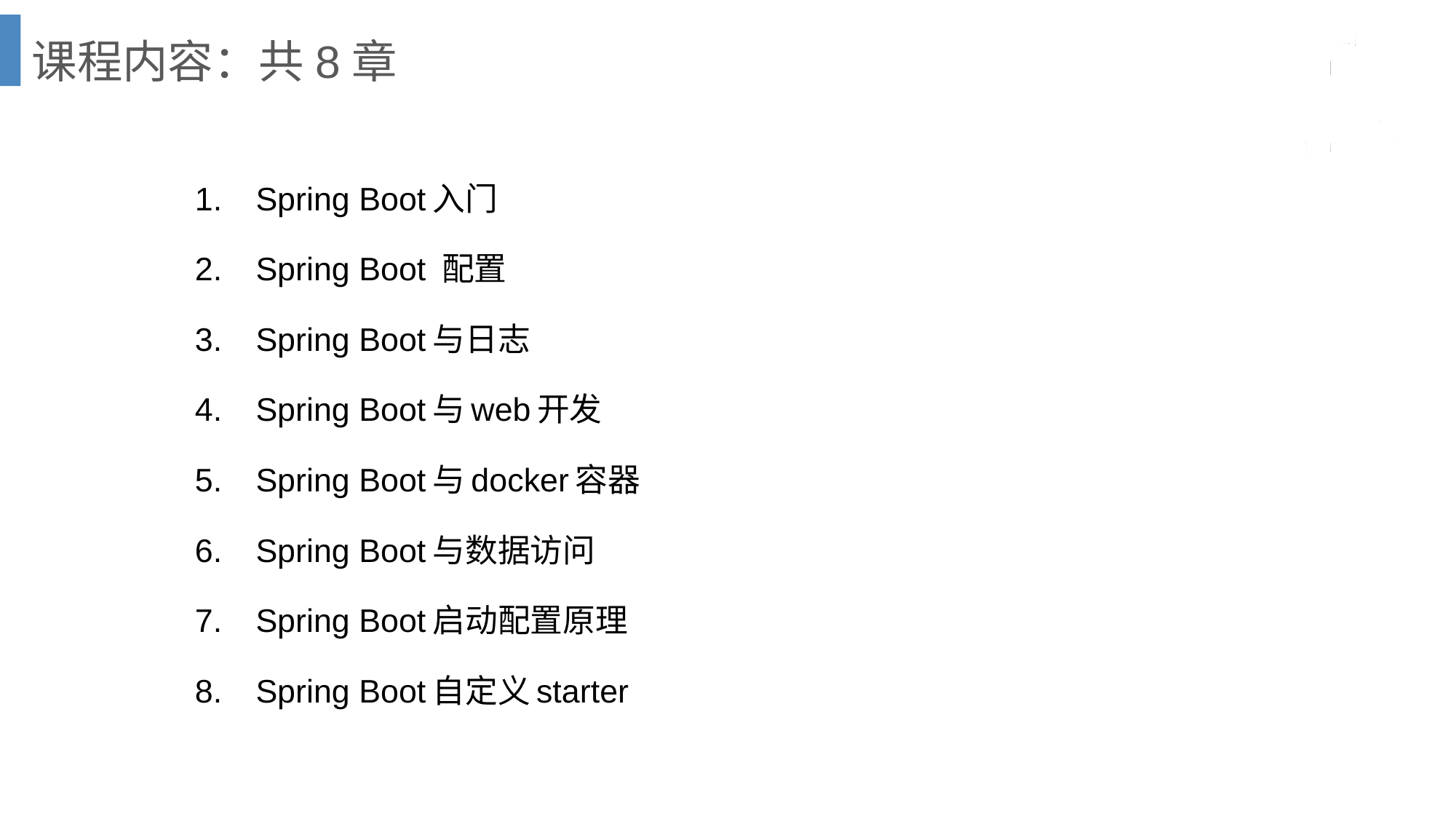

# 课程内容：共8章
Spring Boot入门
Spring Boot 配置
Spring Boot与日志
Spring Boot与web开发
Spring Boot与docker容器
Spring Boot与数据访问
Spring Boot启动配置原理
Spring Boot自定义starter